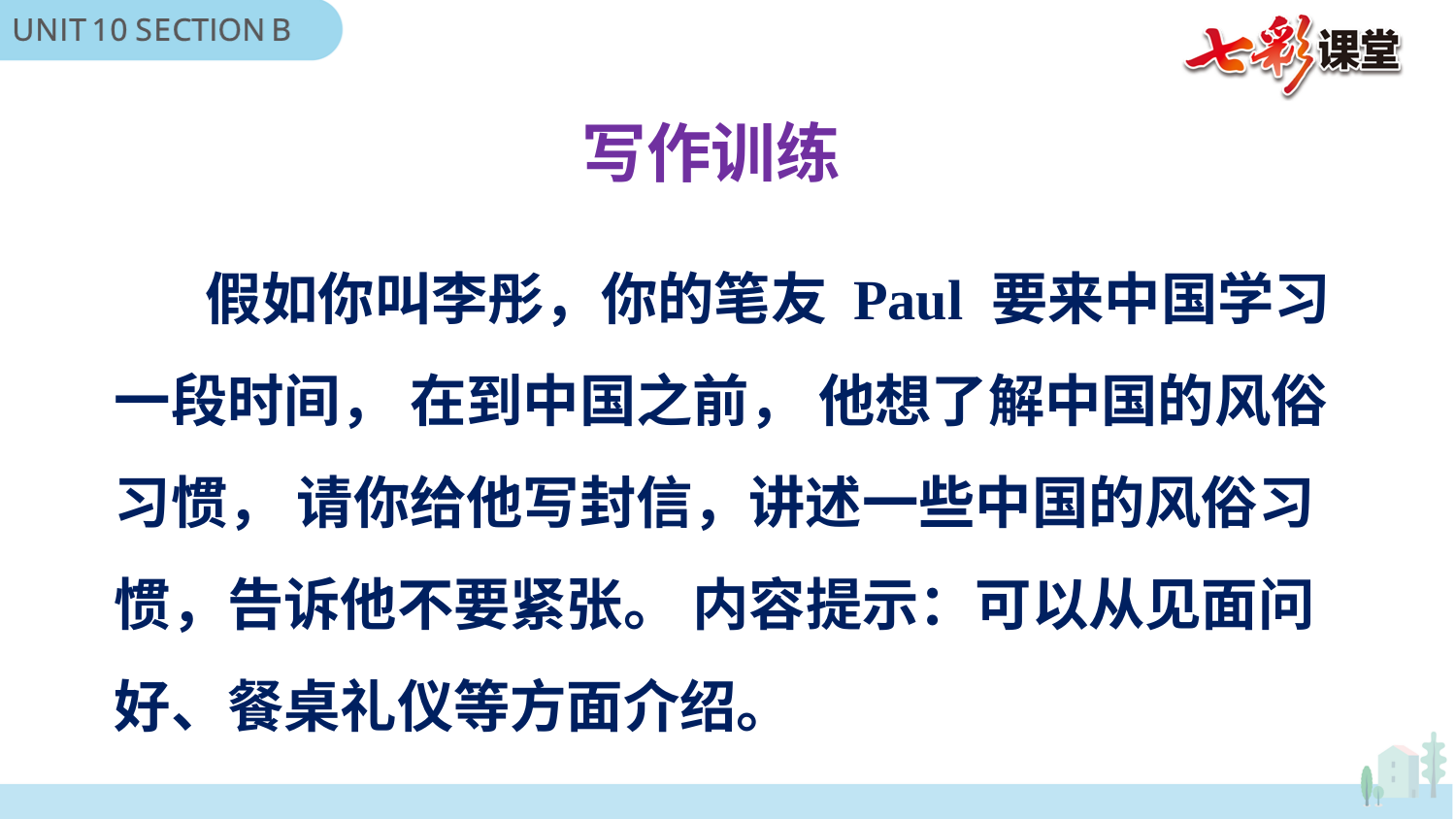

写作训练
      假如你叫李彤，你的笔友 Paul 要来中国学习一段时间， 在到中国之前， 他想了解中国的风俗习惯， 请你给他写封信，讲述一些中国的风俗习惯，告诉他不要紧张。 内容提示：可以从见面问好、餐桌礼仪等方面介绍。